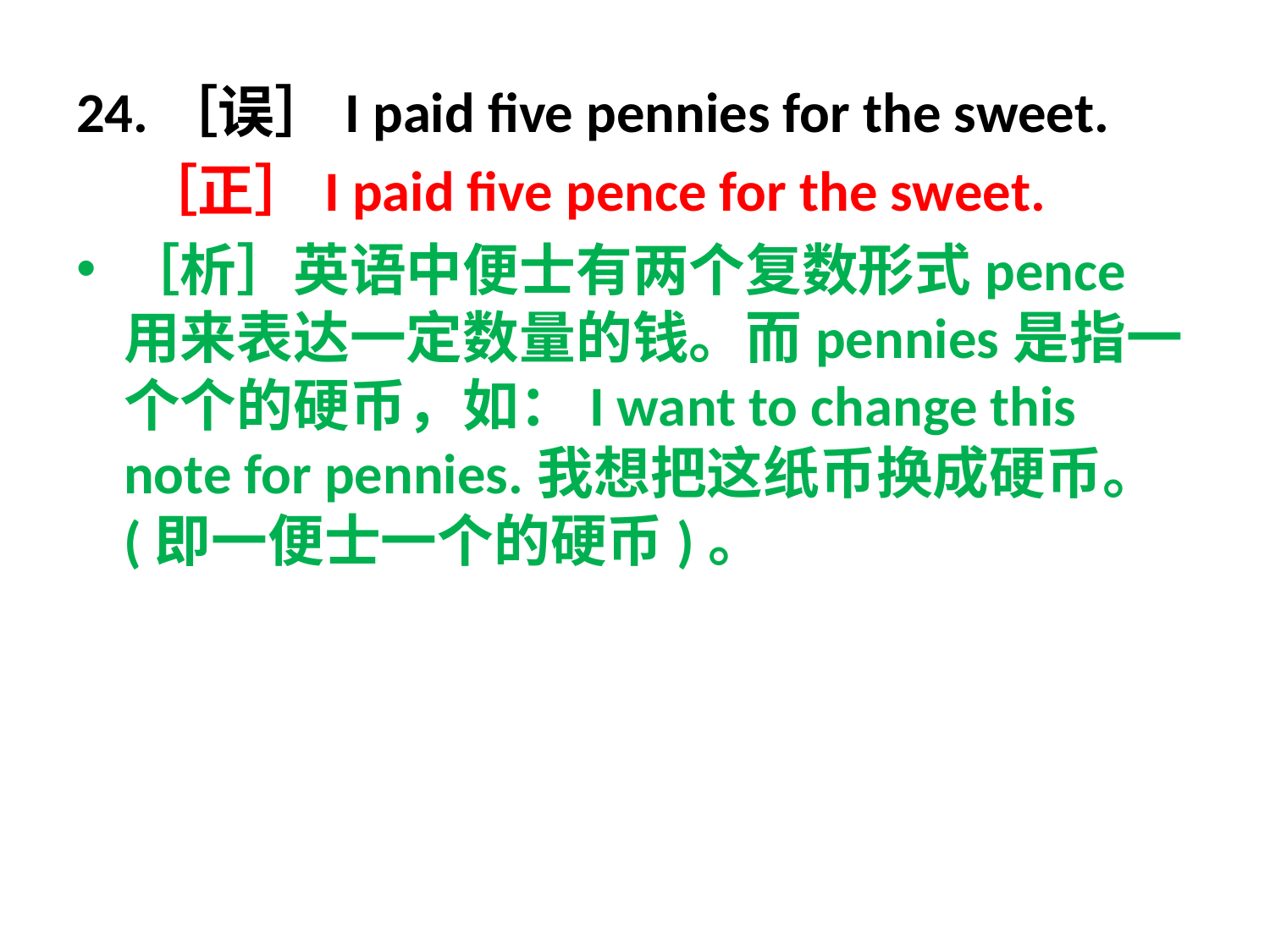

24.［误］I paid five pennies for the sweet.
    ［正］I paid five pence for the sweet.
［析］英语中便士有两个复数形式pence用来表达一定数量的钱。而pennies是指一个个的硬币，如：I want to change this note for pennies.我想把这纸币换成硬币。(即一便士一个的硬币)。